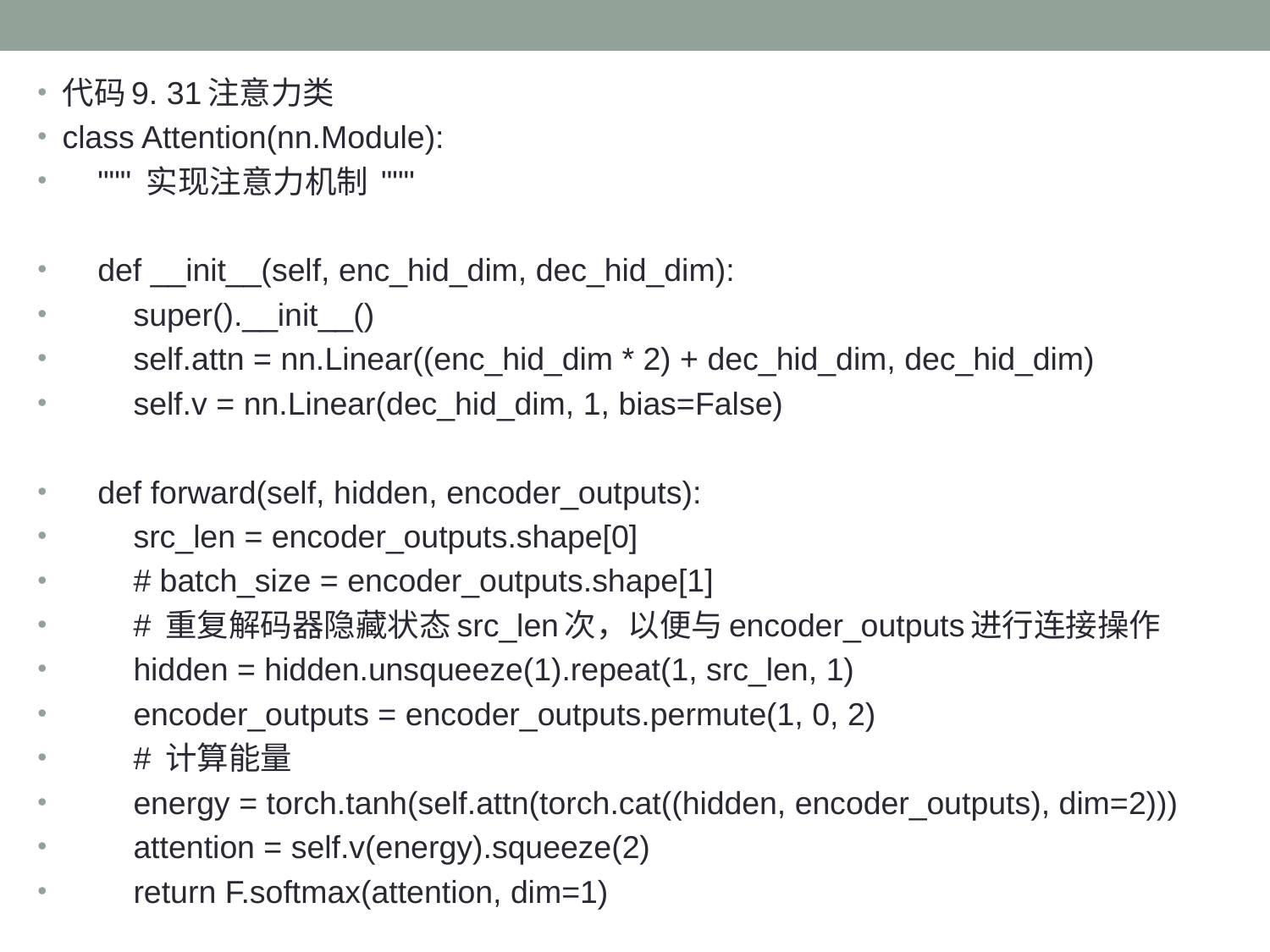

代码9. 31注意力类
class Attention(nn.Module):
    """ 实现注意力机制 """

    def __init__(self, enc_hid_dim, dec_hid_dim):
        super().__init__()
        self.attn = nn.Linear((enc_hid_dim * 2) + dec_hid_dim, dec_hid_dim)
        self.v = nn.Linear(dec_hid_dim, 1, bias=False)

    def forward(self, hidden, encoder_outputs):
        src_len = encoder_outputs.shape[0]
        # batch_size = encoder_outputs.shape[1]
        # 重复解码器隐藏状态src_len次，以便与encoder_outputs进行连接操作
        hidden = hidden.unsqueeze(1).repeat(1, src_len, 1)
        encoder_outputs = encoder_outputs.permute(1, 0, 2)
        # 计算能量
        energy = torch.tanh(self.attn(torch.cat((hidden, encoder_outputs), dim=2)))
        attention = self.v(energy).squeeze(2)
        return F.softmax(attention, dim=1)